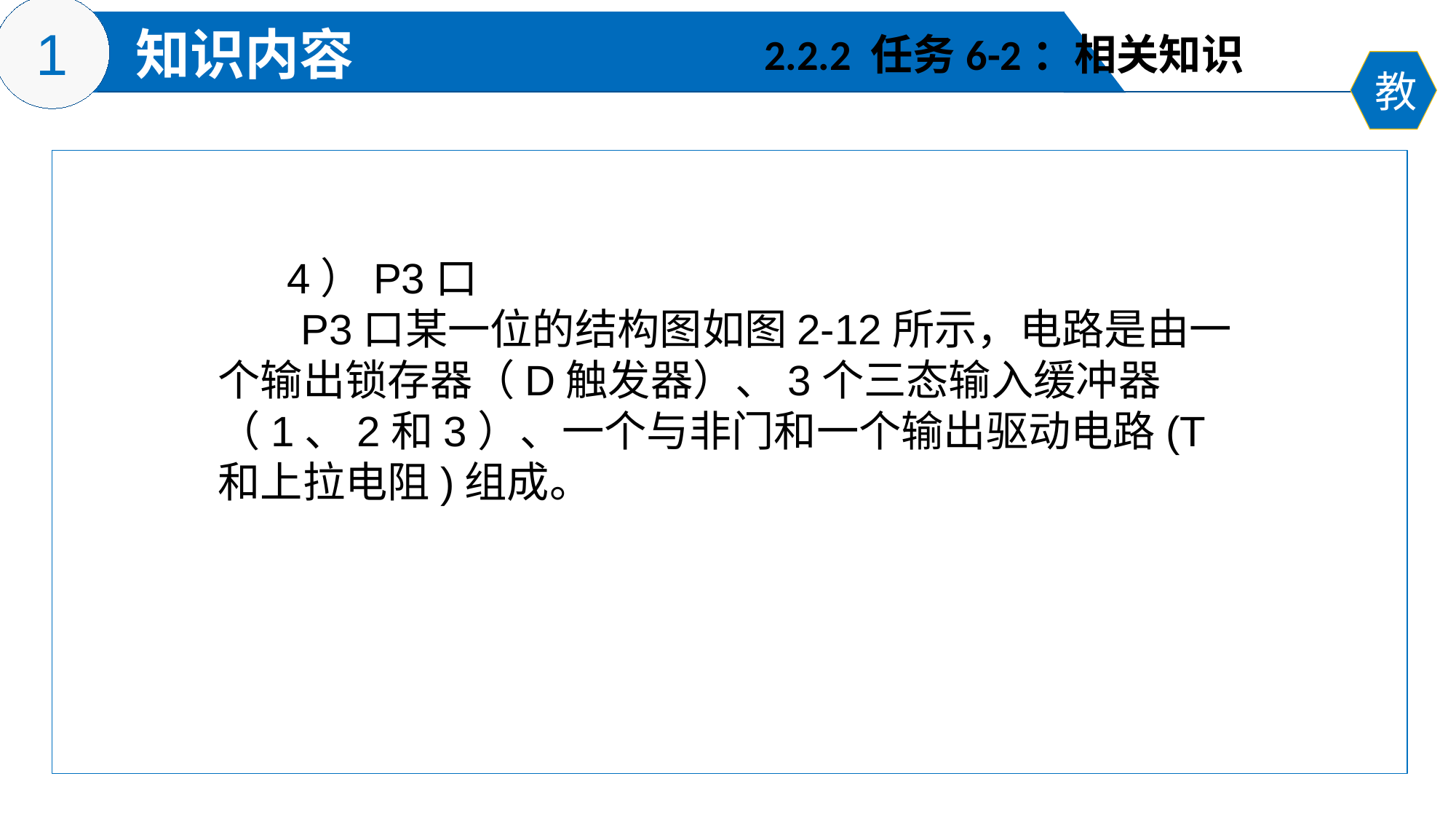

2.2.2 任务6-2：相关知识
         4）P3口
       P3口某一位的结构图如图2-12所示，电路是由一个输出锁存器（D触发器）、3个三态输入缓冲器（1、2和3）、一个与非门和一个输出驱动电路(T和上拉电阻)组成。